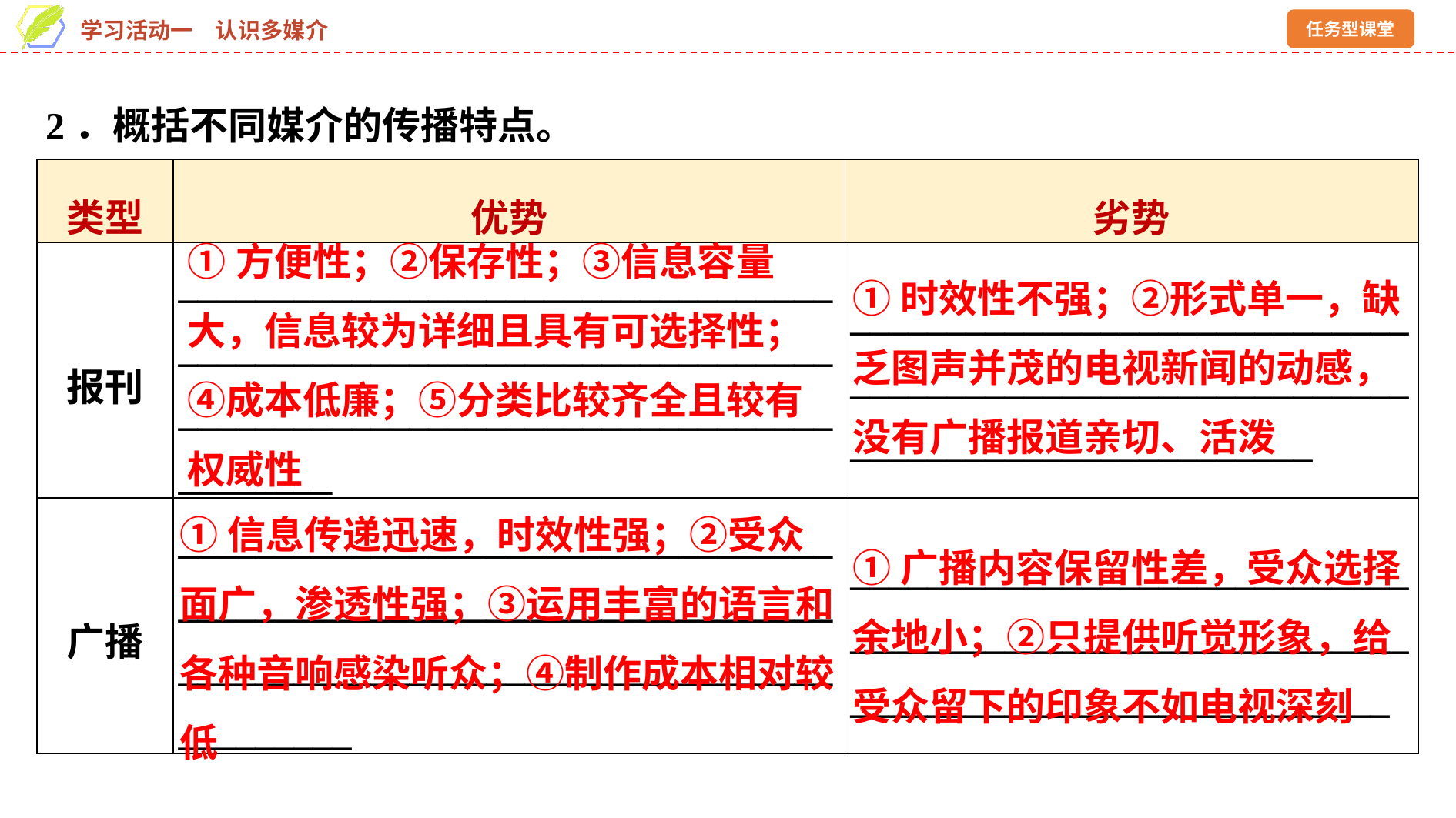

2．概括不同媒介的传播特点。
| 类型 | 优势 | 劣势 |
| --- | --- | --- |
| 报刊 | \_\_\_\_\_\_\_\_\_\_\_\_\_\_\_\_\_\_\_\_\_\_\_\_\_\_\_\_\_\_\_\_\_\_\_\_\_\_\_\_\_\_\_\_\_\_\_\_\_\_\_\_\_\_\_\_\_\_\_\_\_\_\_\_\_\_\_\_\_\_\_\_\_\_\_\_\_\_\_\_\_\_\_\_\_\_\_\_\_\_\_\_\_\_\_\_\_\_\_\_\_\_\_\_\_\_\_\_\_\_ | \_\_\_\_\_\_\_\_\_\_\_\_\_\_\_\_\_\_\_\_\_\_\_\_\_\_\_\_\_\_\_\_\_\_\_\_\_\_\_\_\_\_\_\_\_\_\_\_\_\_\_\_\_\_\_\_\_\_\_\_\_\_\_\_\_\_\_\_\_\_\_\_\_\_\_\_\_\_\_\_\_\_ |
| 广播 | \_\_\_\_\_\_\_\_\_\_\_\_\_\_\_\_\_\_\_\_\_\_\_\_\_\_\_\_\_\_\_\_\_\_\_\_\_\_\_\_\_\_\_\_\_\_\_\_\_\_\_\_\_\_\_\_\_\_\_\_\_\_\_\_\_\_\_\_\_\_\_\_\_\_\_\_\_\_\_\_\_\_\_\_\_\_\_\_\_\_\_\_\_\_\_\_\_\_\_\_\_\_\_\_\_\_\_\_\_\_\_ | \_\_\_\_\_\_\_\_\_\_\_\_\_\_\_\_\_\_\_\_\_\_\_\_\_\_\_\_\_\_\_\_\_\_\_\_\_\_\_\_\_\_\_\_\_\_\_\_\_\_\_\_\_\_\_\_\_\_\_\_\_\_\_\_\_\_\_\_\_\_\_\_\_\_\_\_\_\_\_\_\_\_\_\_\_\_ |
①方便性；②保存性；③信息容量大，信息较为详细且具有可选择性；④成本低廉；⑤分类比较齐全且较有权威性
①时效性不强；②形式单一，缺乏图声并茂的电视新闻的动感，没有广播报道亲切、活泼
①信息传递迅速，时效性强；②受众 面广，渗透性强；③运用丰富的语言和各种音响感染听众；④制作成本相对较低
①广播内容保留性差，受众选择余地小；②只提供听觉形象，给受众留下的印象不如电视深刻